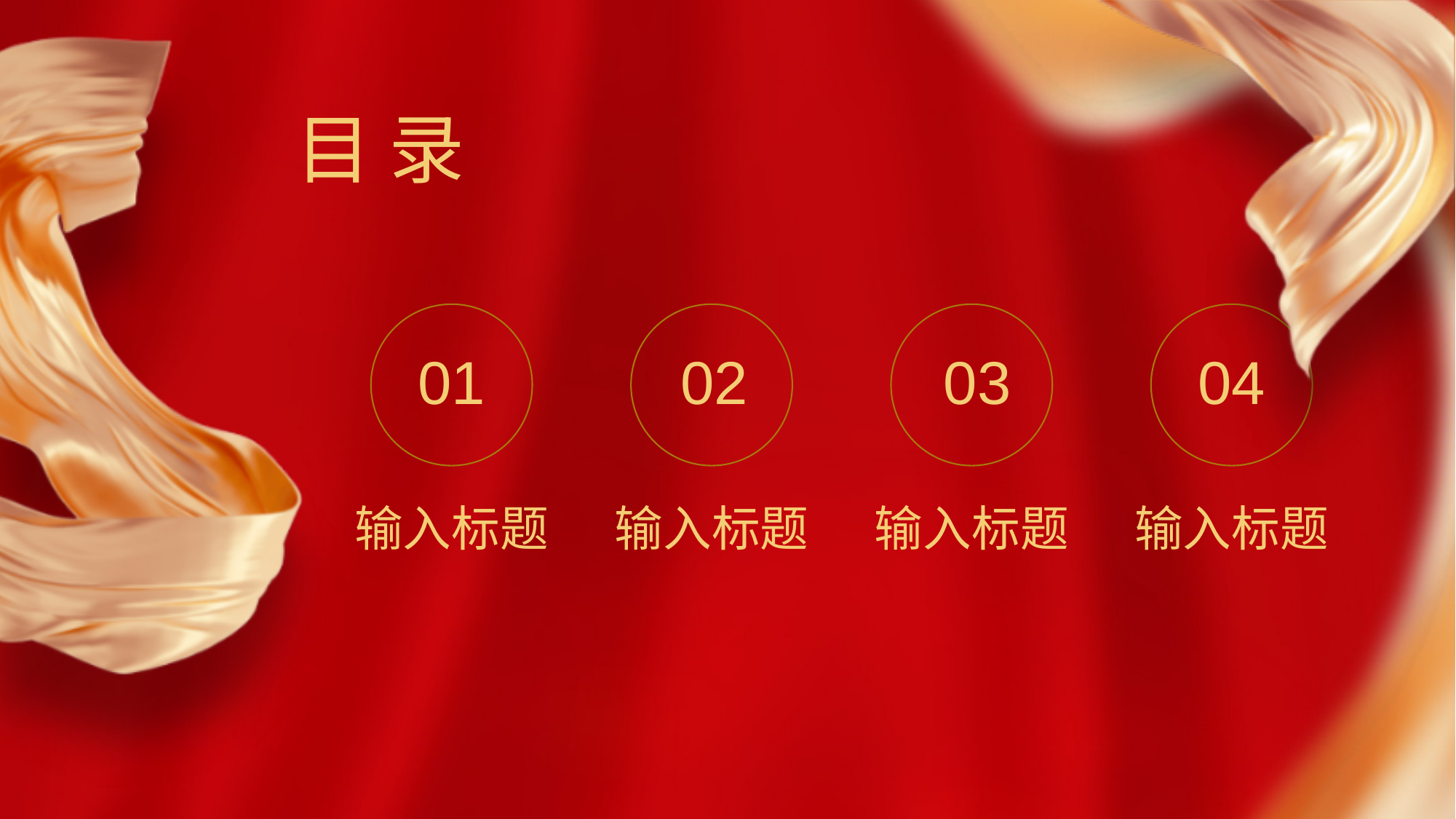

目 录
01
02
03
04
输入标题
输入标题
输入标题
输入标题